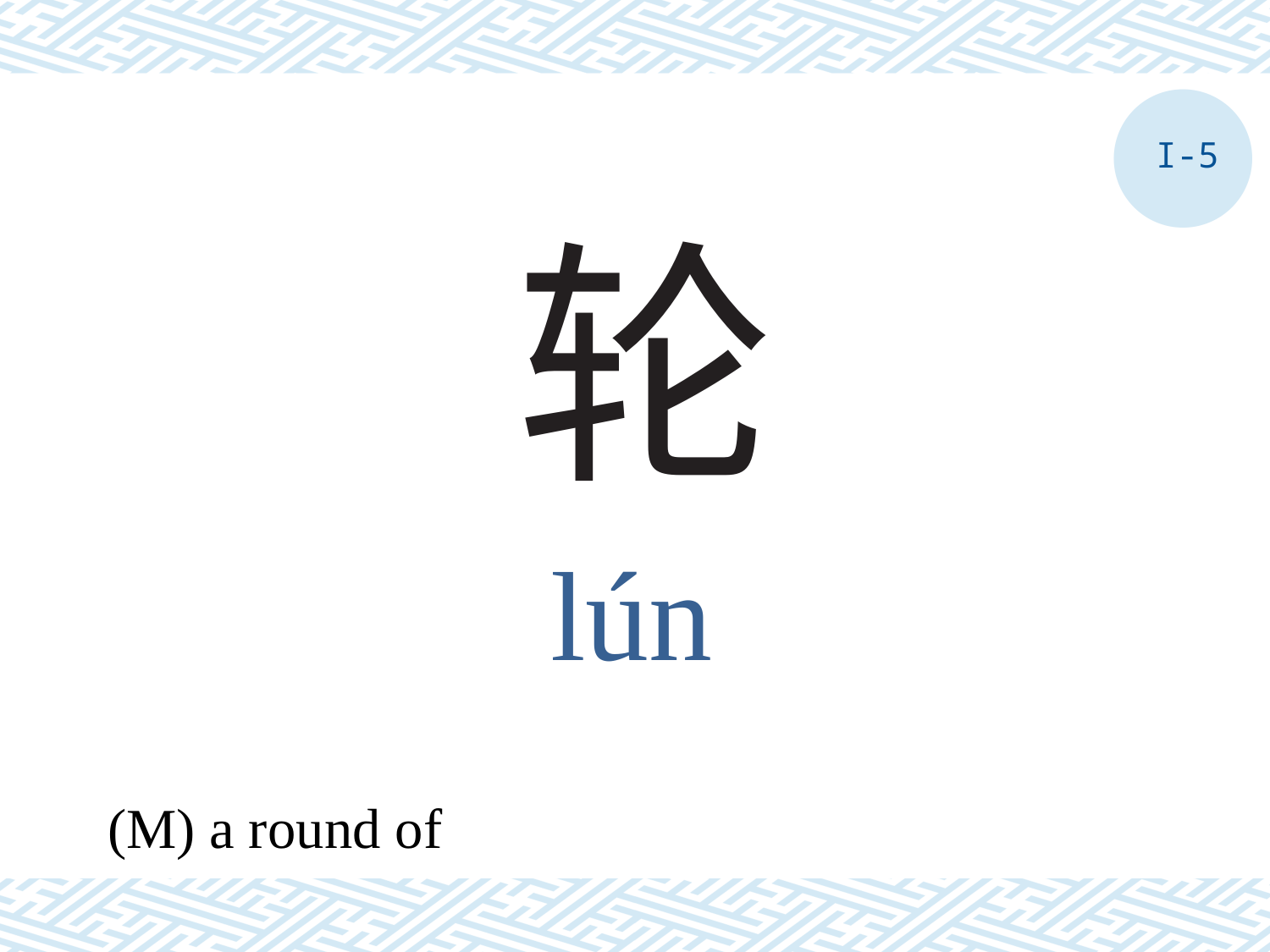

I-5

# 轮
lún
(M) a round of